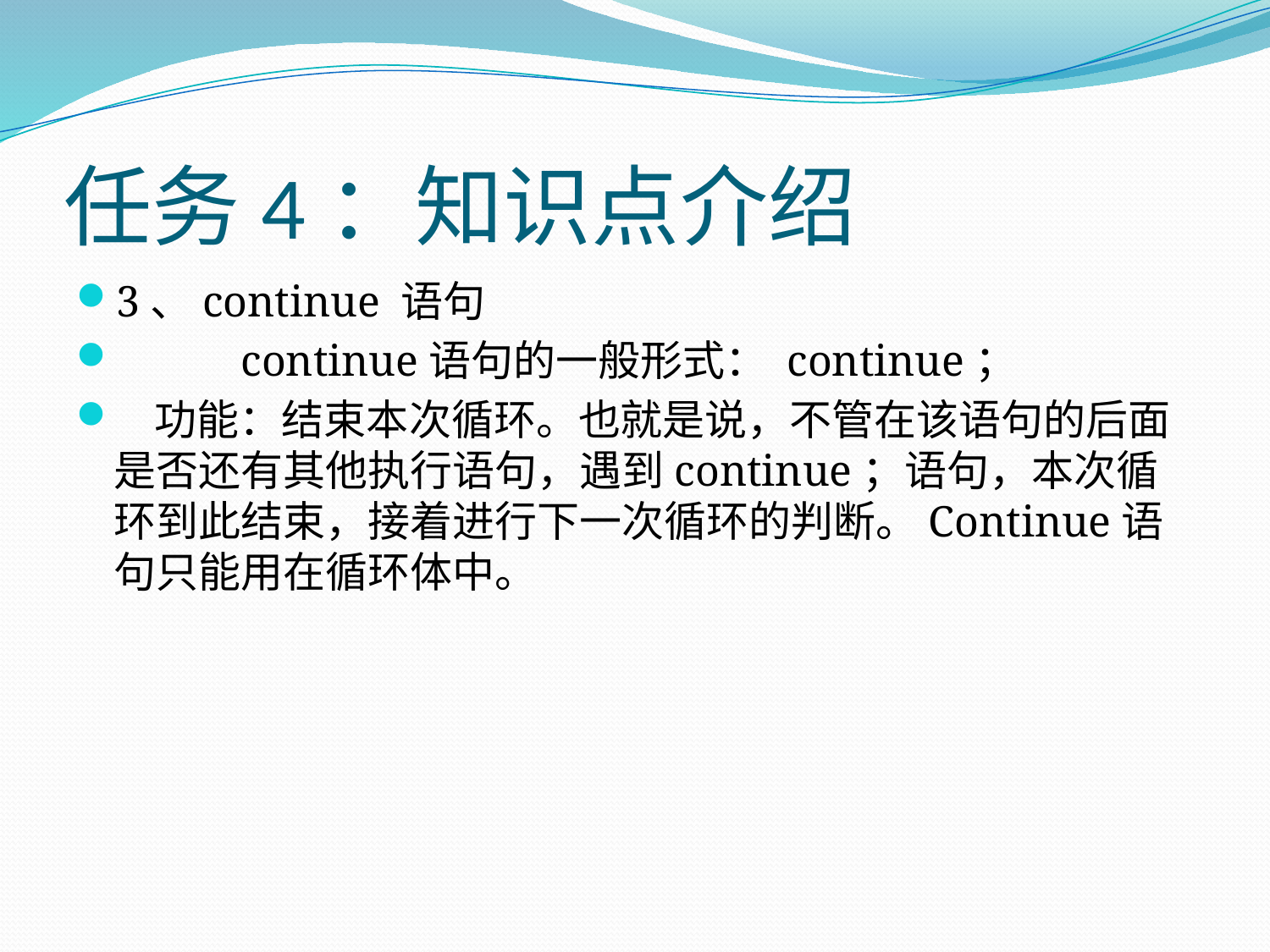

# 任务4：知识点介绍
3、continue 语句
	continue语句的一般形式： continue；
   功能：结束本次循环。也就是说，不管在该语句的后面是否还有其他执行语句，遇到continue；语句，本次循环到此结束，接着进行下一次循环的判断。Continue语句只能用在循环体中。